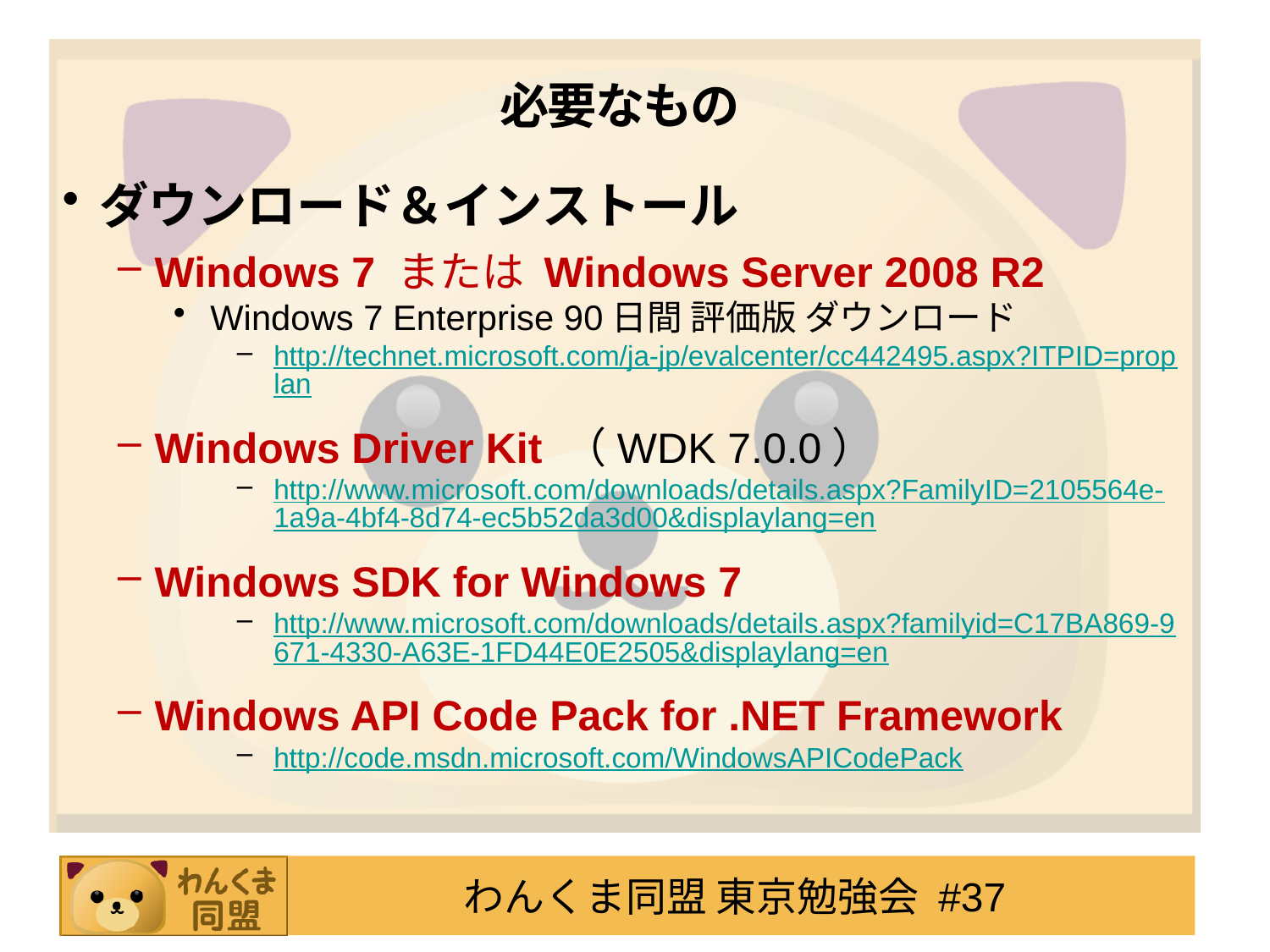

# 必要なもの
ダウンロード＆インストール
Windows 7 または Windows Server 2008 R2
Windows 7 Enterprise 90日間 評価版 ダウンロード
http://technet.microsoft.com/ja-jp/evalcenter/cc442495.aspx?ITPID=proplan
Windows Driver Kit （WDK 7.0.0）
http://www.microsoft.com/downloads/details.aspx?FamilyID=2105564e-1a9a-4bf4-8d74-ec5b52da3d00&displaylang=en
Windows SDK for Windows 7
http://www.microsoft.com/downloads/details.aspx?familyid=C17BA869-9671-4330-A63E-1FD44E0E2505&displaylang=en
Windows API Code Pack for .NET Framework
http://code.msdn.microsoft.com/WindowsAPICodePack